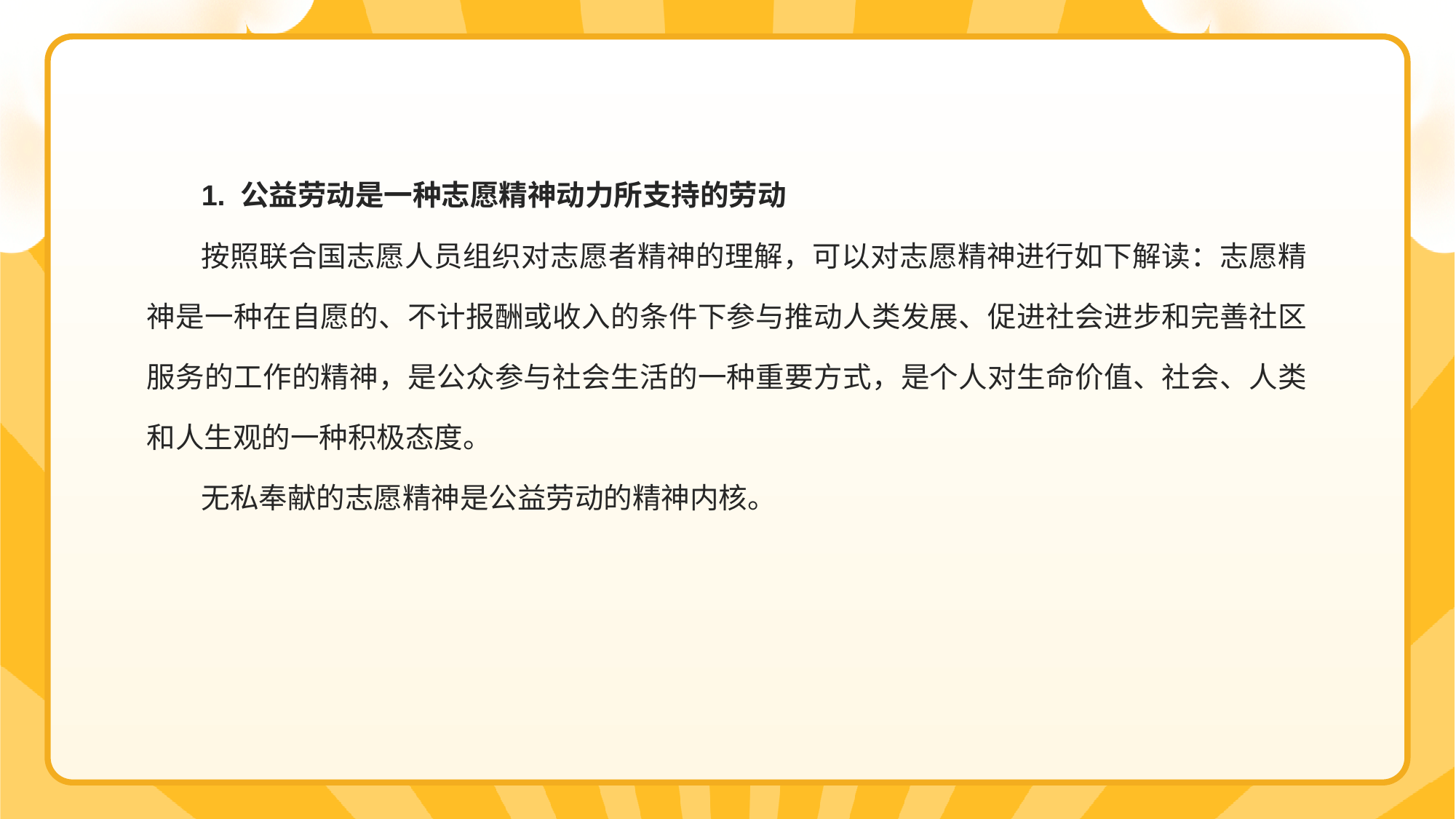

1. 公益劳动是一种志愿精神动力所支持的劳动
按照联合国志愿人员组织对志愿者精神的理解，可以对志愿精神进行如下解读：志愿精神是一种在自愿的、不计报酬或收入的条件下参与推动人类发展、促进社会进步和完善社区服务的工作的精神，是公众参与社会生活的一种重要方式，是个人对生命价值、社会、人类和人生观的一种积极态度。
无私奉献的志愿精神是公益劳动的精神内核。